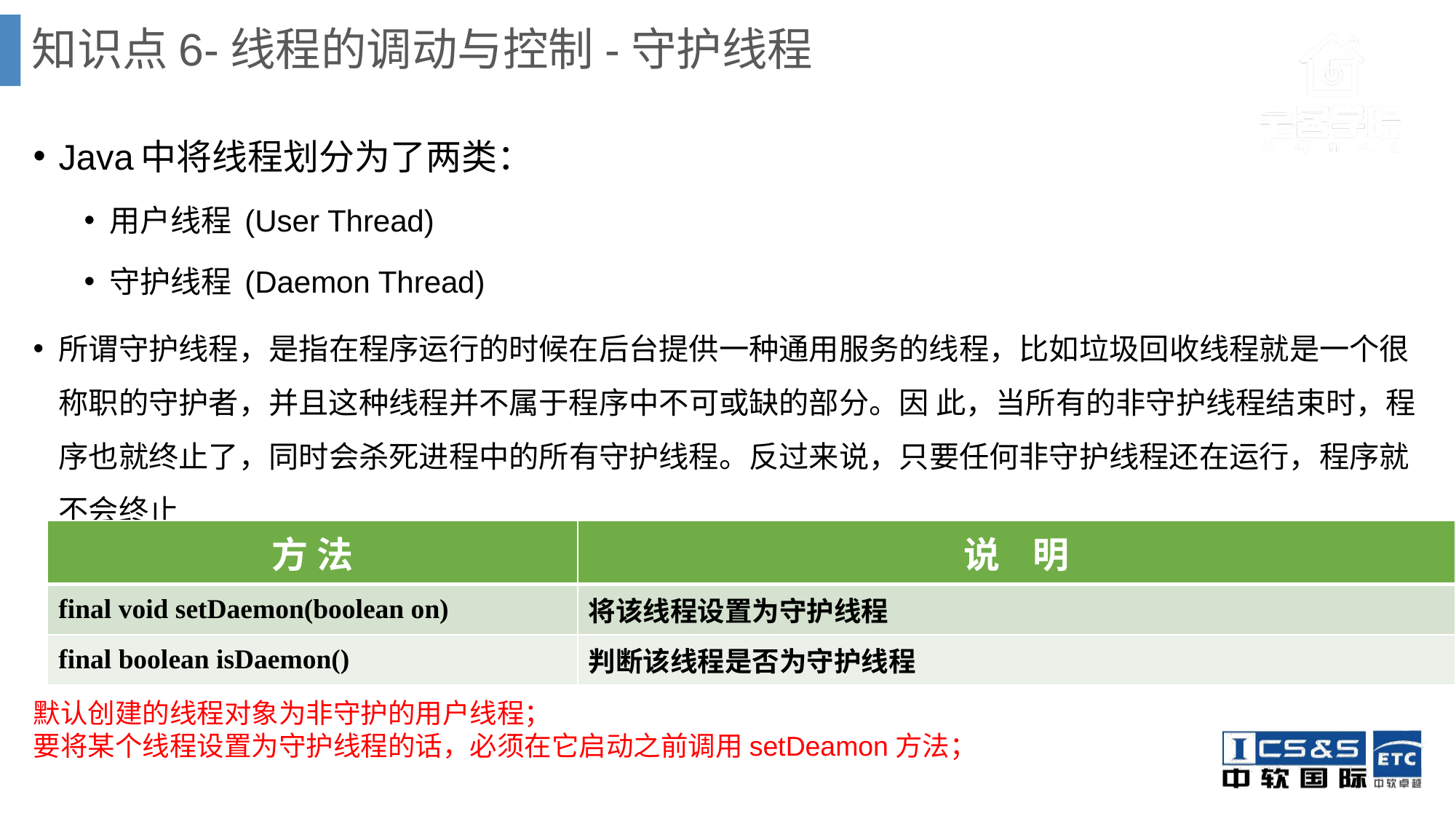

# 知识点6-线程的调动与控制-守护线程
Java中将线程划分为了两类：
用户线程 (User Thread)
守护线程 (Daemon Thread)
所谓守护线程，是指在程序运行的时候在后台提供一种通用服务的线程，比如垃圾回收线程就是一个很称职的守护者，并且这种线程并不属于程序中不可或缺的部分。因 此，当所有的非守护线程结束时，程序也就终止了，同时会杀死进程中的所有守护线程。反过来说，只要任何非守护线程还在运行，程序就不会终止

| 方 法 | 说 明 |
| --- | --- |
| final void setDaemon(boolean on) | 将该线程设置为守护线程 |
| final boolean isDaemon() | 判断该线程是否为守护线程 |
默认创建的线程对象为非守护的用户线程；
要将某个线程设置为守护线程的话，必须在它启动之前调用setDeamon方法；